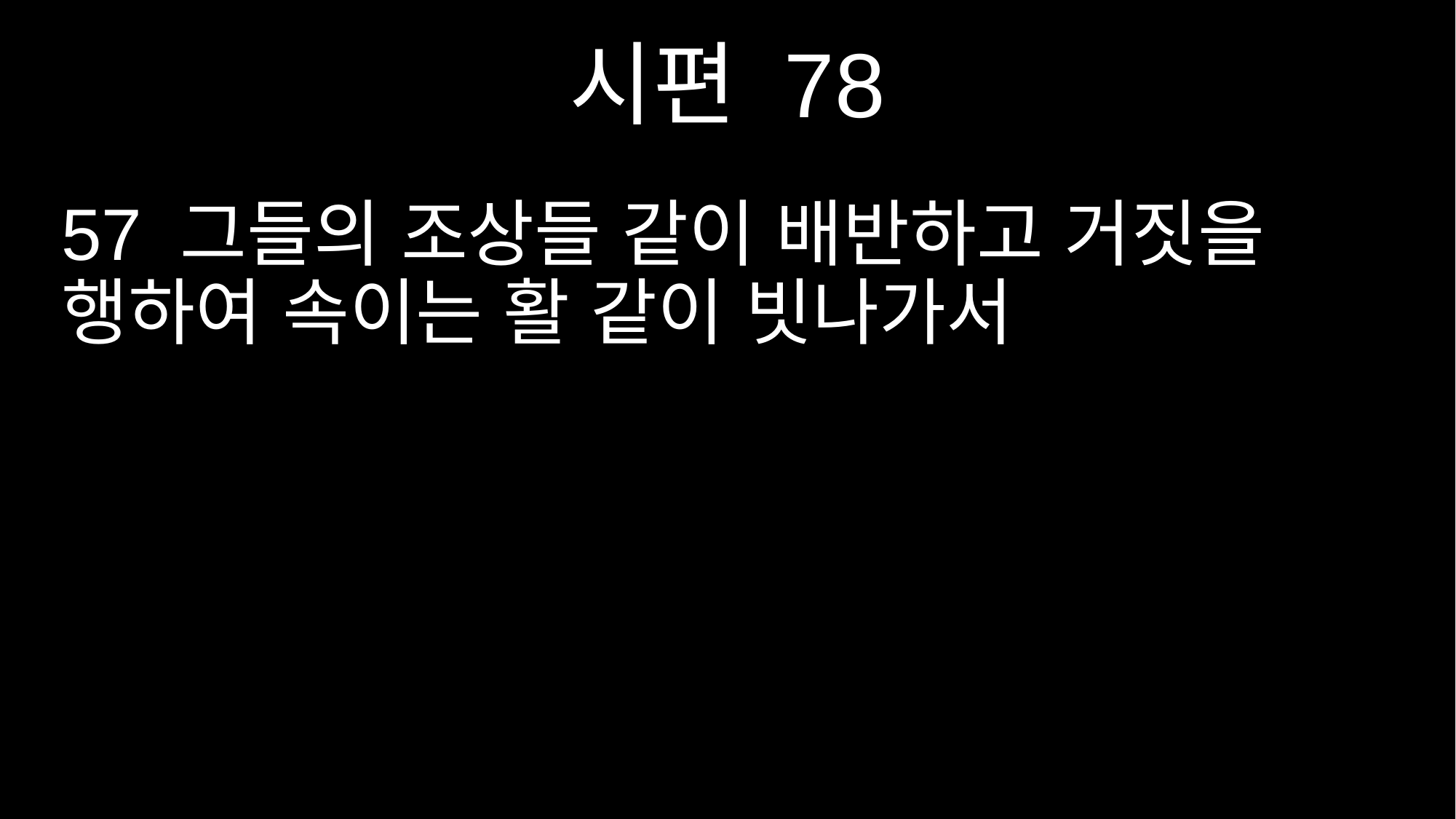

시편 78
57 그들의 조상들 같이 배반하고 거짓을 행하여 속이는 활 같이 빗나가서